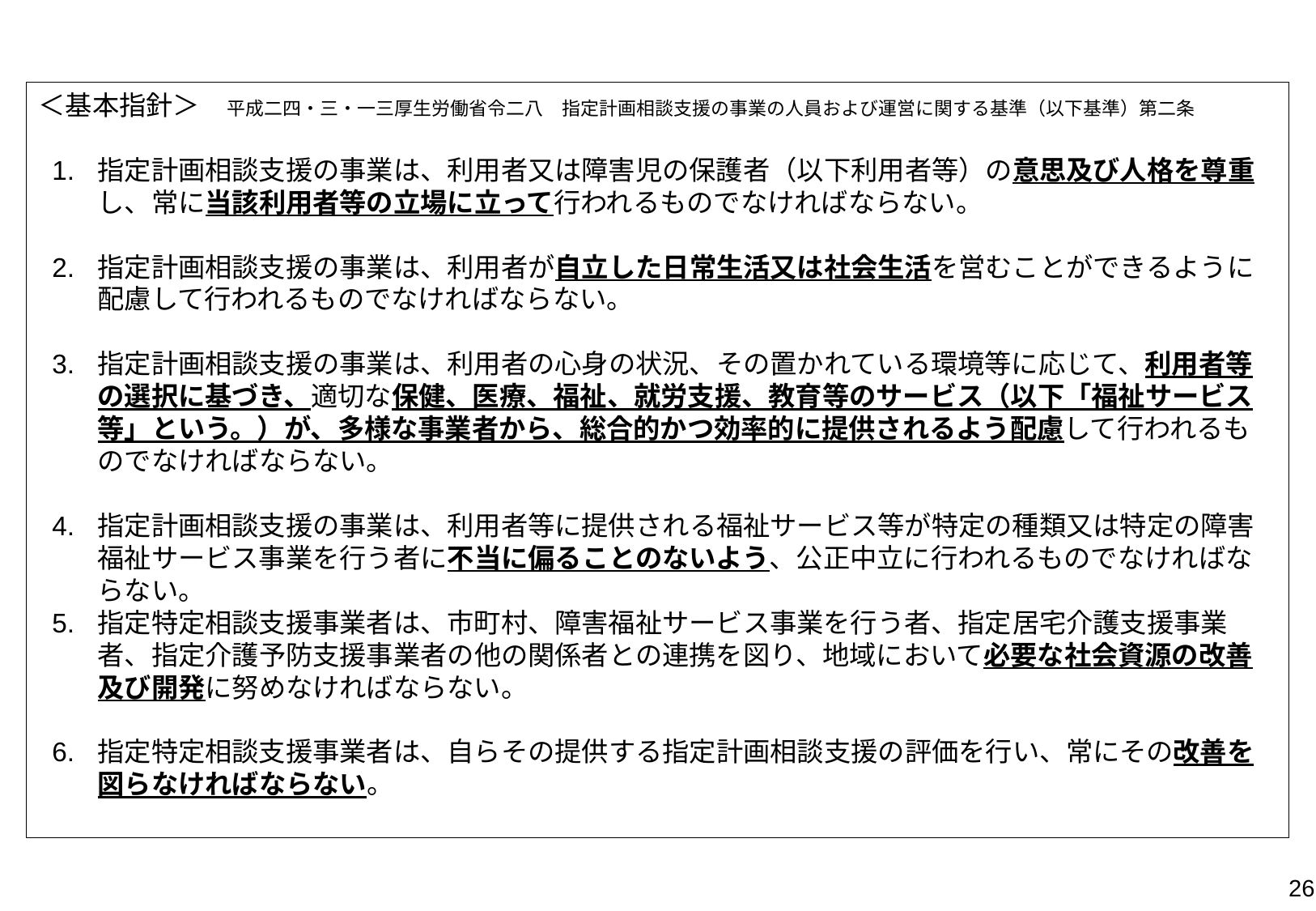

＜基本指針＞　平成二四・三・一三厚生労働省令二八　指定計画相談支援の事業の人員および運営に関する基準（以下基準）第二条

指定計画相談支援の事業は、利用者又は障害児の保護者（以下利用者等）の意思及び人格を尊重し、常に当該利用者等の立場に立って行われるものでなければならない。

指定計画相談支援の事業は、利用者が自立した日常生活又は社会生活を営むことができるように配慮して行われるものでなければならない。

指定計画相談支援の事業は、利用者の心身の状況、その置かれている環境等に応じて、利用者等の選択に基づき、適切な保健、医療、福祉、就労支援、教育等のサービス（以下「福祉サービス等」という。）が、多様な事業者から、総合的かつ効率的に提供されるよう配慮して行われるものでなければならない。

指定計画相談支援の事業は、利用者等に提供される福祉サービス等が特定の種類又は特定の障害福祉サービス事業を行う者に不当に偏ることのないよう、公正中立に行われるものでなければならない。
指定特定相談支援事業者は、市町村、障害福祉サービス事業を行う者、指定居宅介護支援事業者、指定介護予防支援事業者の他の関係者との連携を図り、地域において必要な社会資源の改善及び開発に努めなければならない。

指定特定相談支援事業者は、自らその提供する指定計画相談支援の評価を行い、常にその改善を図らなければならない。

26